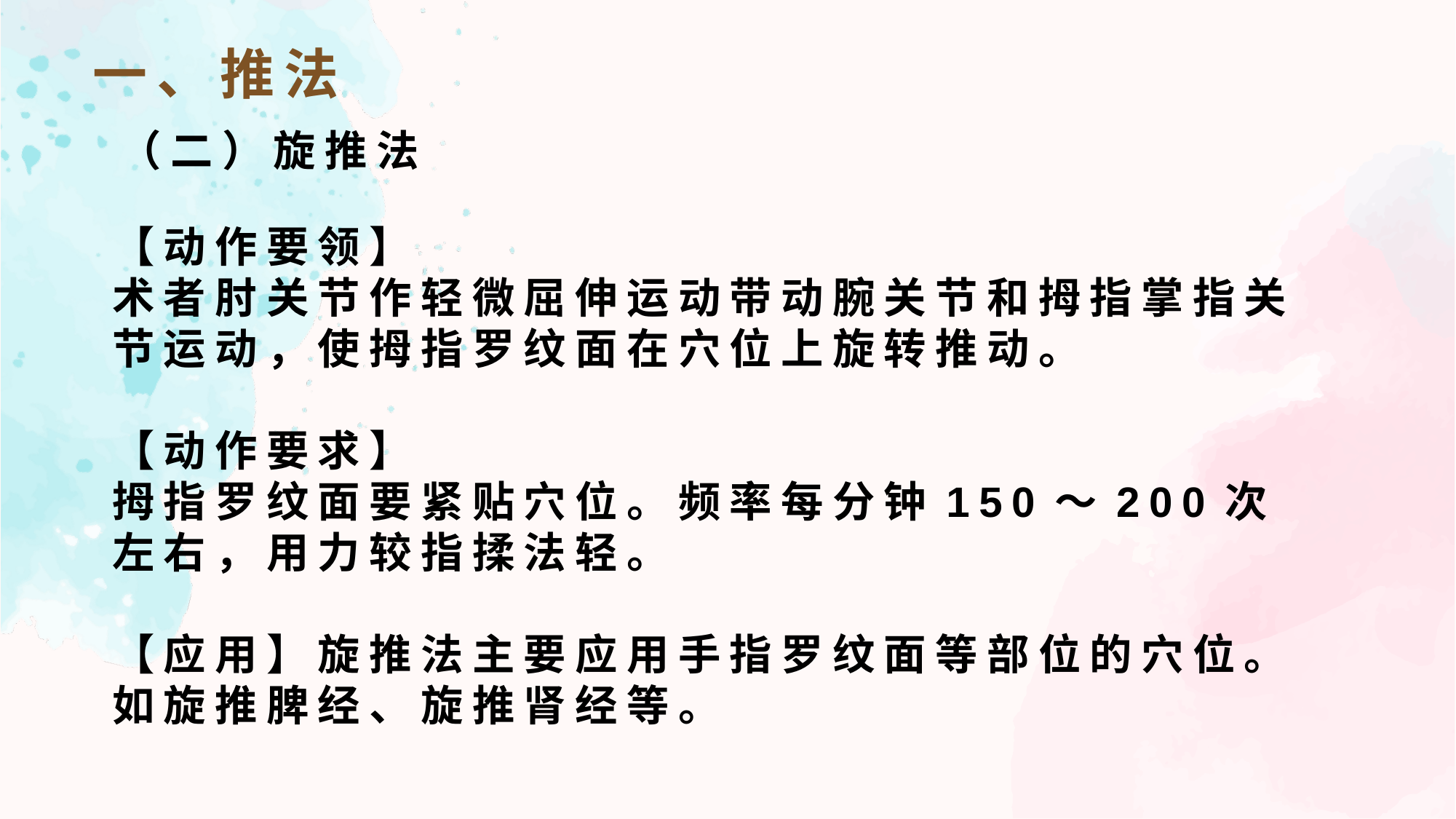

一、推法
（二）旋推法
【动作要领】
术者肘关节作轻微屈伸运动带动腕关节和拇指掌指关节运动，使拇指罗纹面在穴位上旋转推动。

【动作要求】
拇指罗纹面要紧贴穴位。频率每分钟150～200次左右，用力较指揉法轻。

【应用】旋推法主要应用手指罗纹面等部位的穴位。如旋推脾经、旋推肾经等。